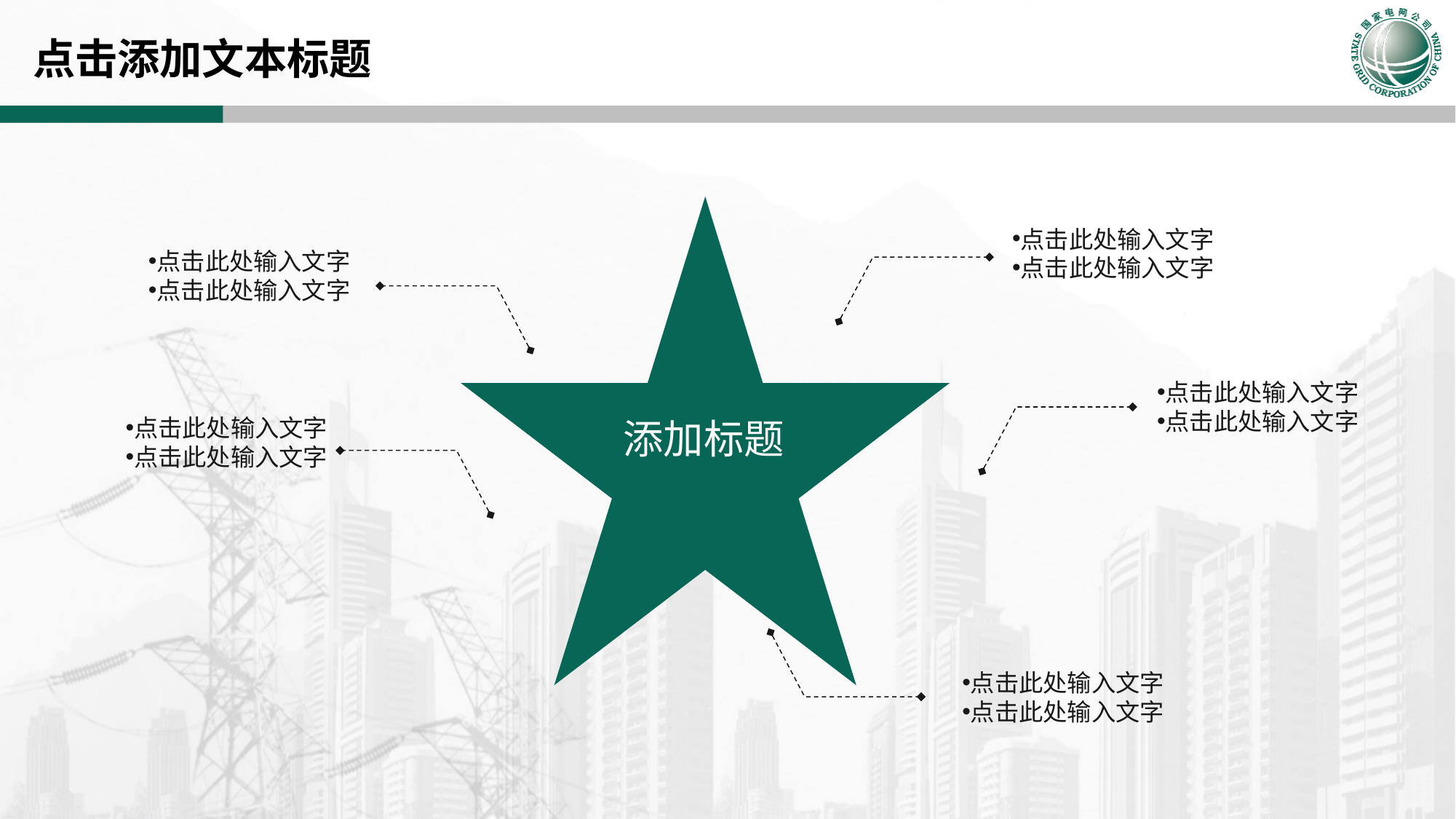

点击添加文本标题

添加标题
点击此处输入文字
点击此处输入文字

点击此处输入文字
点击此处输入文字

点击此处输入文字
点击此处输入文字
点击此处输入文字
点击此处输入文字

点击此处输入文字
点击此处输入文字